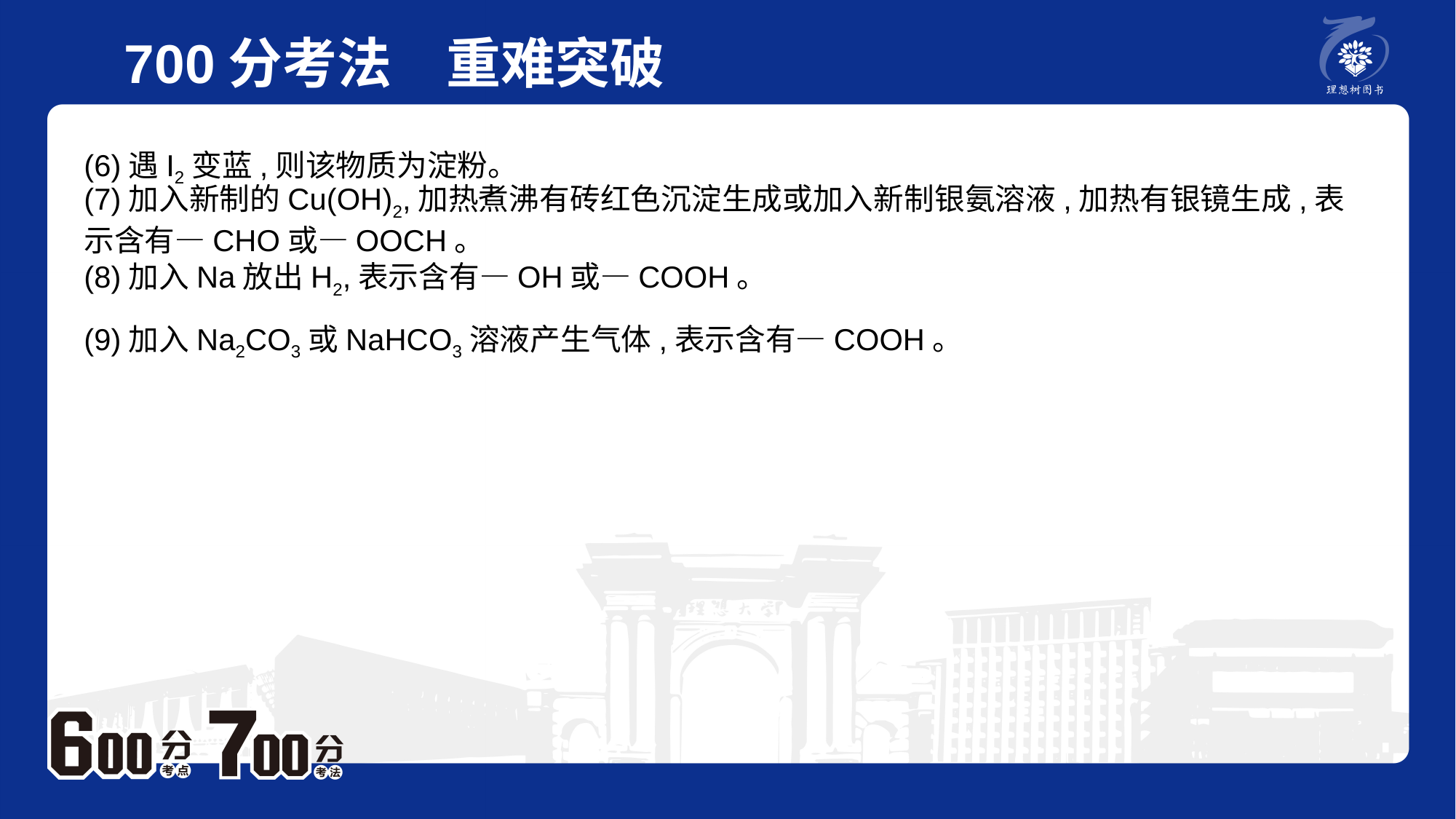

700分考法　重难突破
(6)遇I2变蓝,则该物质为淀粉。
(7)加入新制的Cu(OH)2,加热煮沸有砖红色沉淀生成或加入新制银氨溶液,加热有银镜生成,表示含有—CHO或—OOCH。(8)加入Na放出H2,表示含有—OH或—COOH。(9)加入Na2CO3或NaHCO3溶液产生气体,表示含有—COOH。